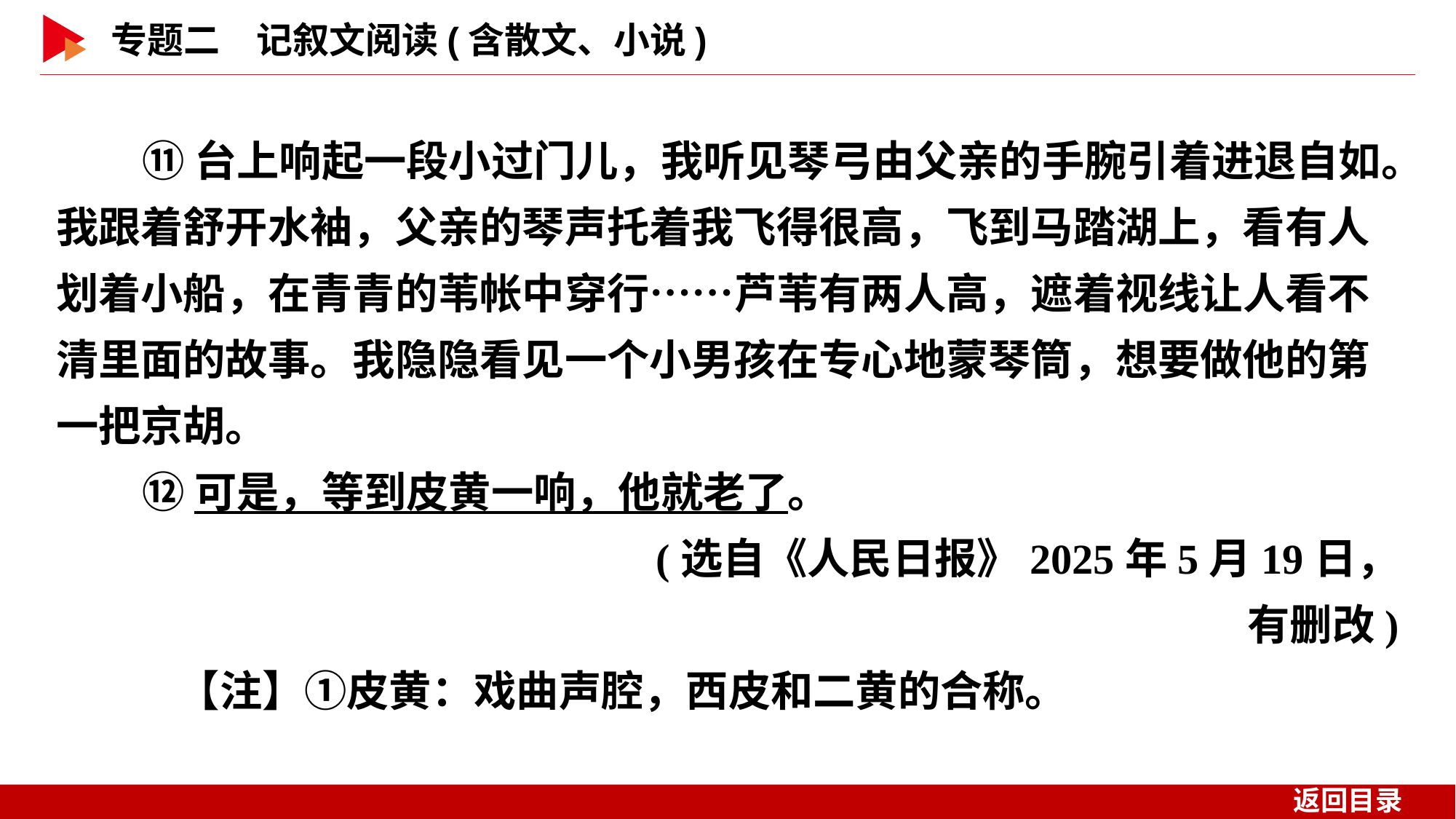

⑪台上响起一段小过门儿，我听见琴弓由父亲的手腕引着进退自如。我跟着舒开水袖，父亲的琴声托着我飞得很高，飞到马踏湖上，看有人划着小船，在青青的苇帐中穿行……芦苇有两人高，遮着视线让人看不清里面的故事。我隐隐看见一个小男孩在专心地蒙琴筒，想要做他的第一把京胡。
⑫可是，等到皮黄一响，他就老了。
(选自《人民日报》2025年5月19日，
有删改)
　　【注】①皮黄：戏曲声腔，西皮和二黄的合称。